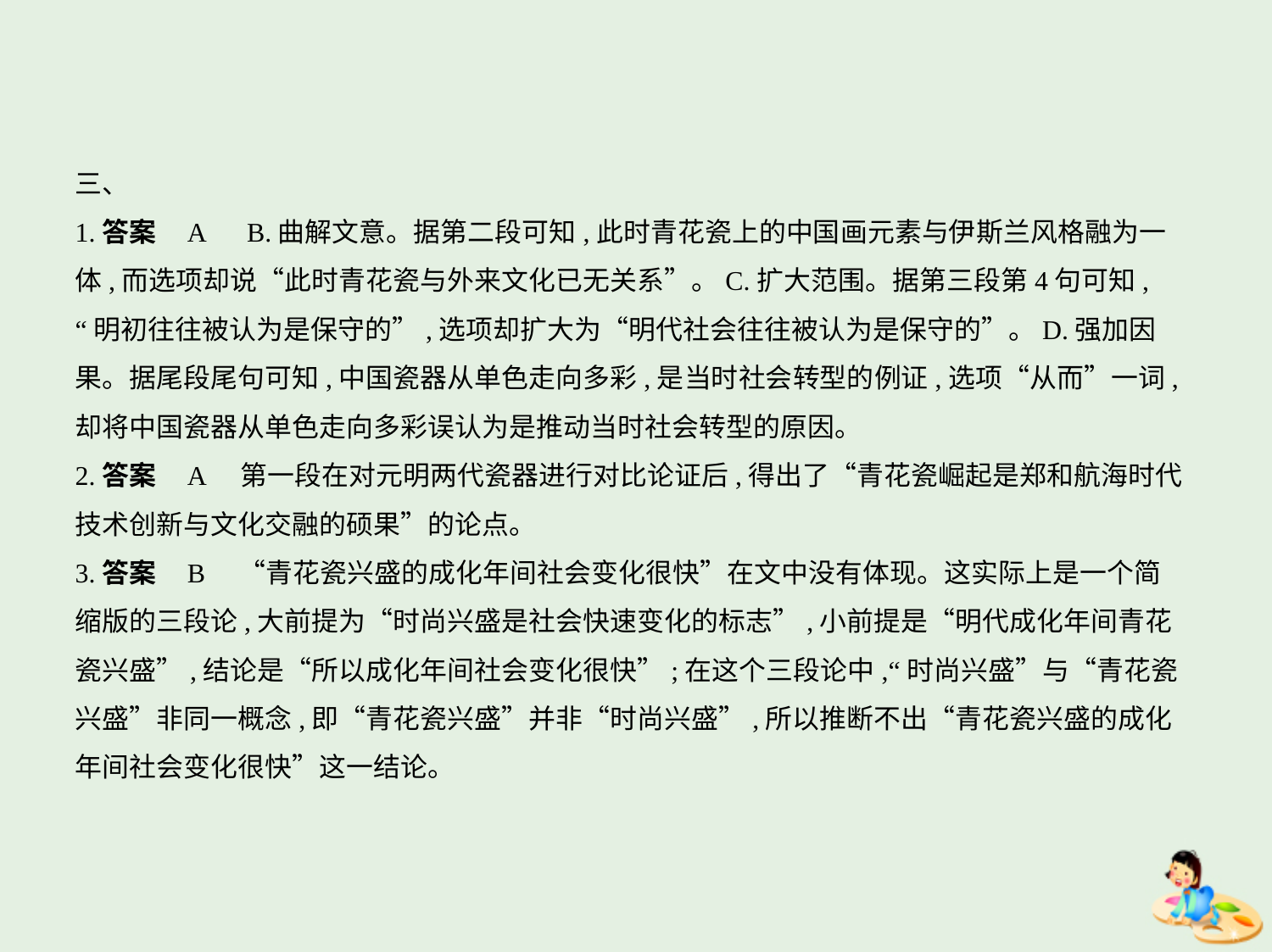

三、
1.答案    A　B.曲解文意。据第二段可知,此时青花瓷上的中国画元素与伊斯兰风格融为一
体,而选项却说“此时青花瓷与外来文化已无关系”。C.扩大范围。据第三段第4句可知,
“明初往往被认为是保守的”,选项却扩大为“明代社会往往被认为是保守的”。D.强加因
果。据尾段尾句可知,中国瓷器从单色走向多彩,是当时社会转型的例证,选项“从而”一词,
却将中国瓷器从单色走向多彩误认为是推动当时社会转型的原因。
2.答案    A　第一段在对元明两代瓷器进行对比论证后,得出了“青花瓷崛起是郑和航海时代
技术创新与文化交融的硕果”的论点。
3.答案    B　“青花瓷兴盛的成化年间社会变化很快”在文中没有体现。这实际上是一个简
缩版的三段论,大前提为“时尚兴盛是社会快速变化的标志”,小前提是“明代成化年间青花
瓷兴盛”,结论是“所以成化年间社会变化很快”;在这个三段论中,“时尚兴盛”与“青花瓷
兴盛”非同一概念,即“青花瓷兴盛”并非“时尚兴盛”,所以推断不出“青花瓷兴盛的成化
年间社会变化很快”这一结论。